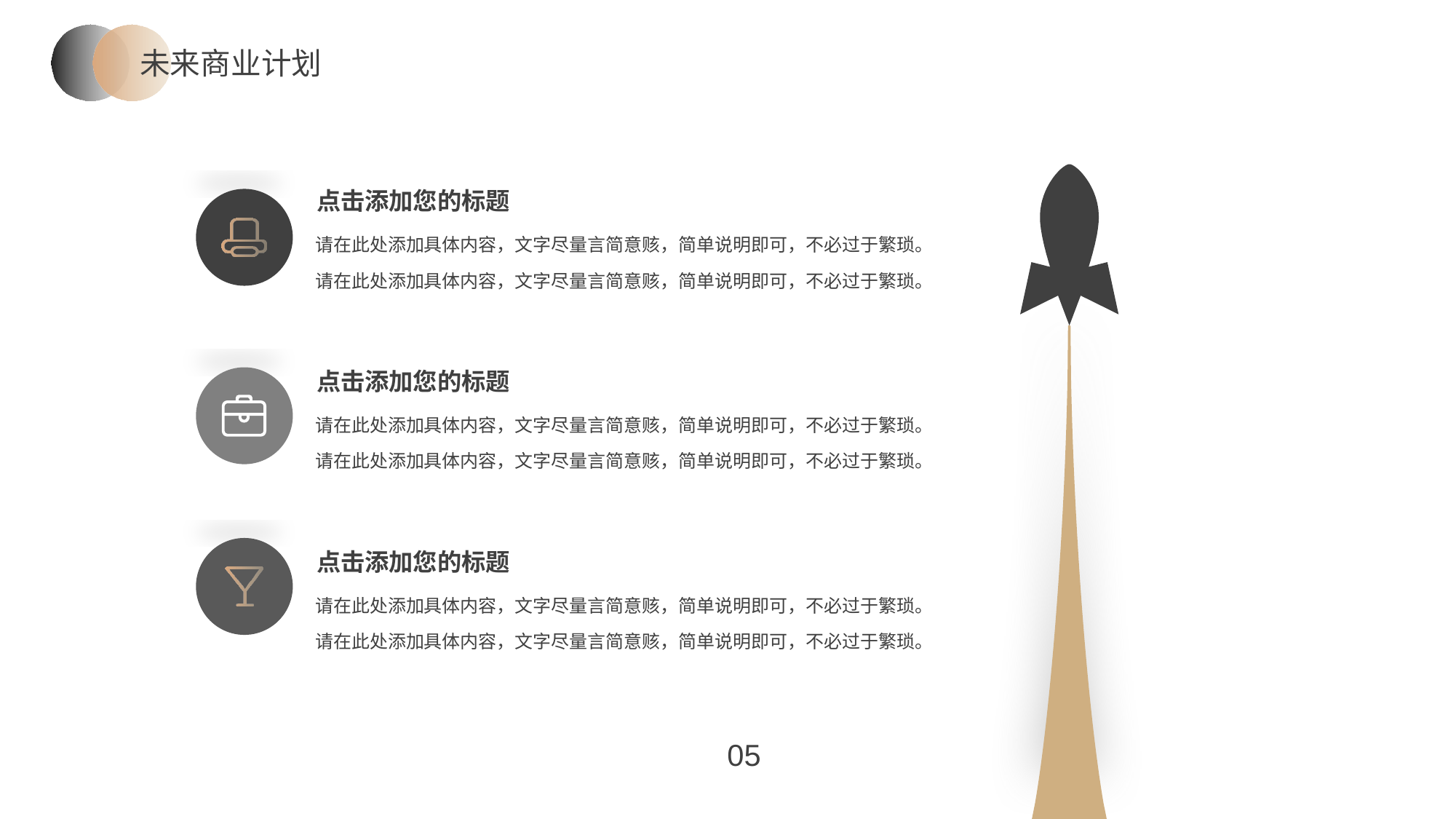

未来商业计划

点击添加您的标题

请在此处添加具体内容，文字尽量言简意赅，简单说明即可，不必过于繁琐。
请在此处添加具体内容，文字尽量言简意赅，简单说明即可，不必过于繁琐。

点击添加您的标题

请在此处添加具体内容，文字尽量言简意赅，简单说明即可，不必过于繁琐。
请在此处添加具体内容，文字尽量言简意赅，简单说明即可，不必过于繁琐。

点击添加您的标题

请在此处添加具体内容，文字尽量言简意赅，简单说明即可，不必过于繁琐。
请在此处添加具体内容，文字尽量言简意赅，简单说明即可，不必过于繁琐。

05